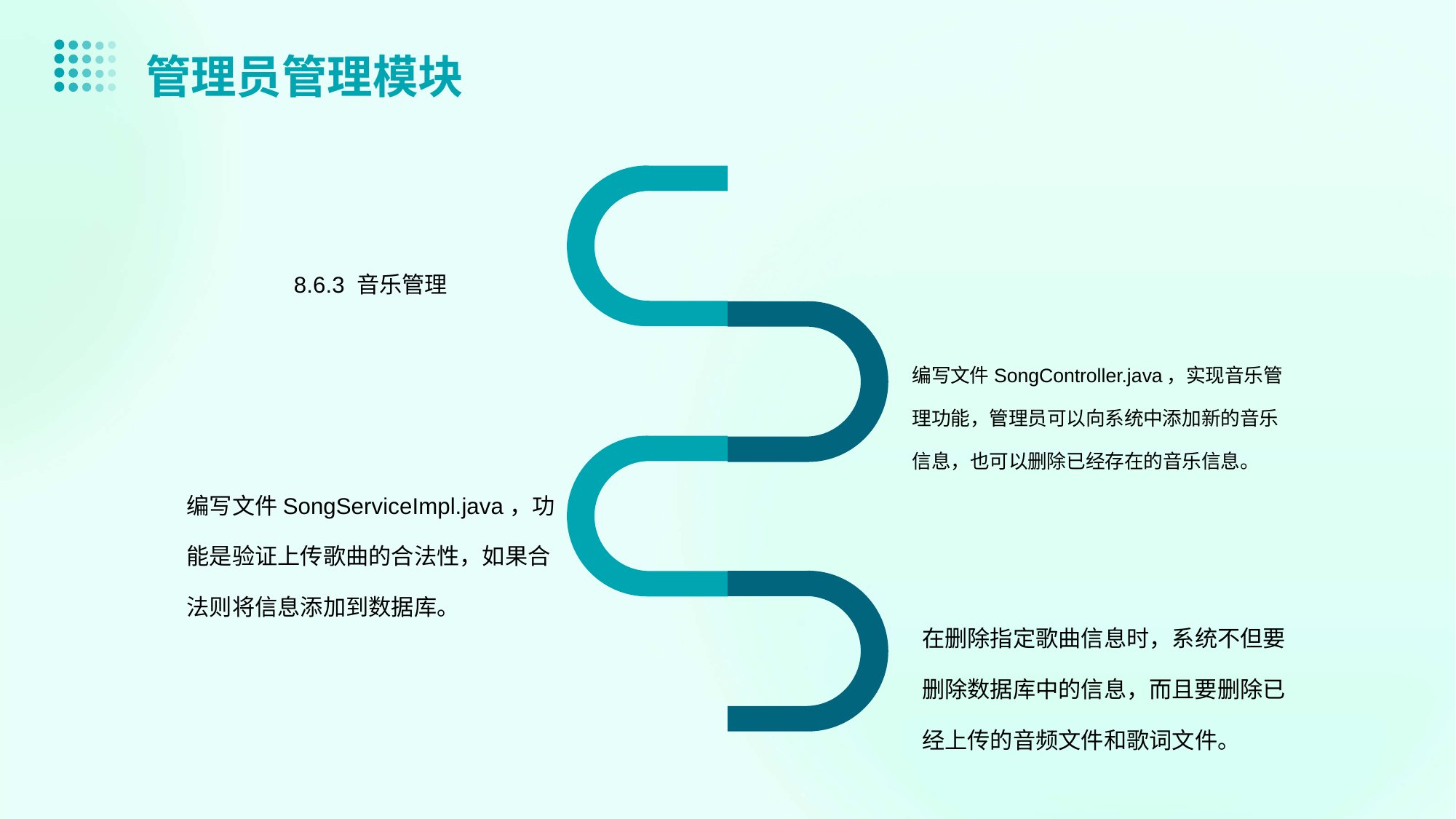

管理员管理模块

8.6.3 音乐管理

编写文件SongController.java，实现音乐管理功能，管理员可以向系统中添加新的音乐信息，也可以删除已经存在的音乐信息。

编写文件SongServiceImpl.java，功能是验证上传歌曲的合法性，如果合法则将信息添加到数据库。

在删除指定歌曲信息时，系统不但要删除数据库中的信息，而且要删除已经上传的音频文件和歌词文件。